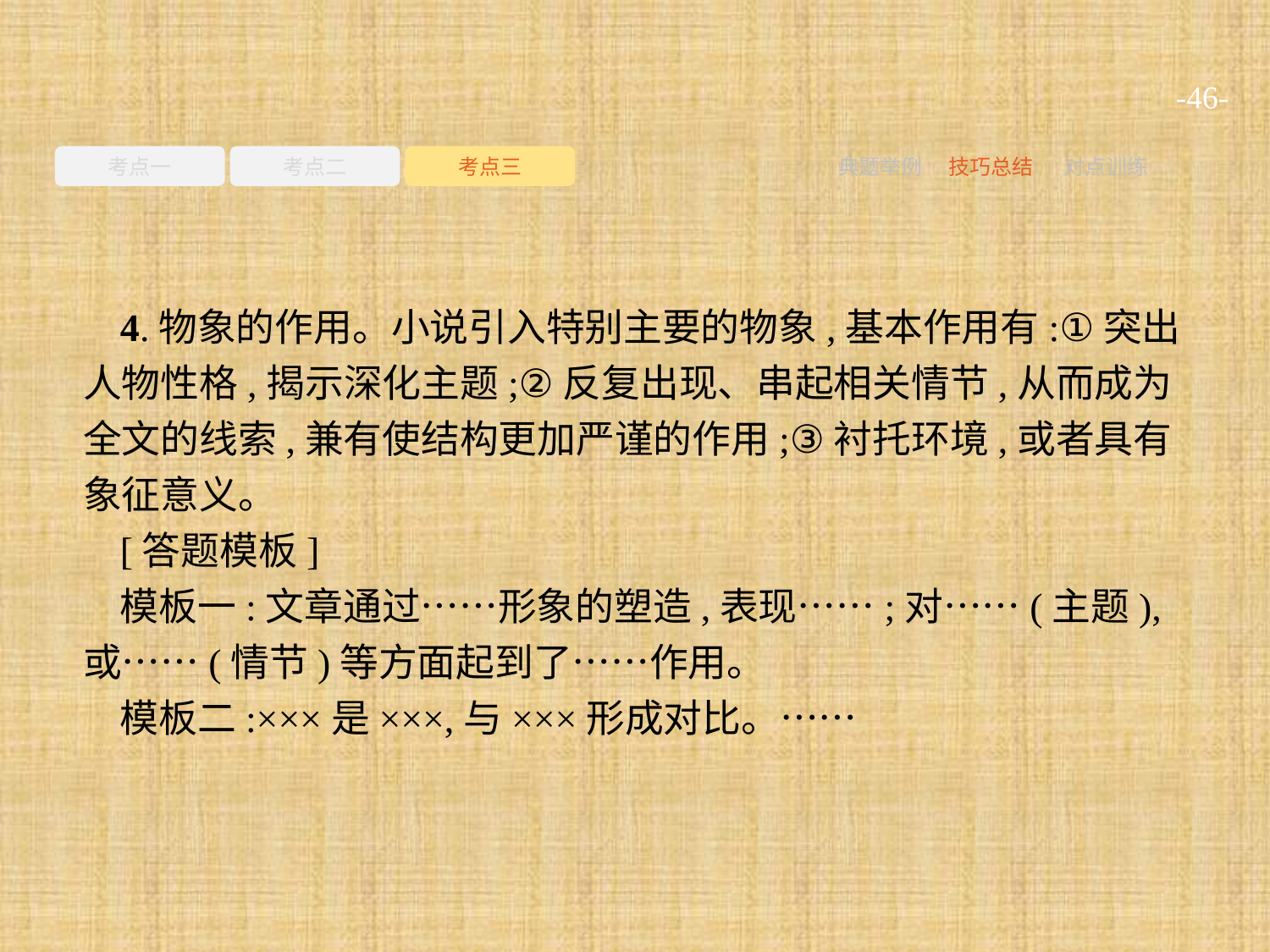

-46-
考点一
考点二
考点三
典题举例
技巧总结
对点训练
4.物象的作用。小说引入特别主要的物象,基本作用有:①突出人物性格,揭示深化主题;②反复出现、串起相关情节,从而成为全文的线索,兼有使结构更加严谨的作用;③衬托环境,或者具有象征意义。
[答题模板]
模板一:文章通过……形象的塑造,表现……;对……(主题),或……(情节)等方面起到了……作用。
模板二:×××是×××,与×××形成对比。……